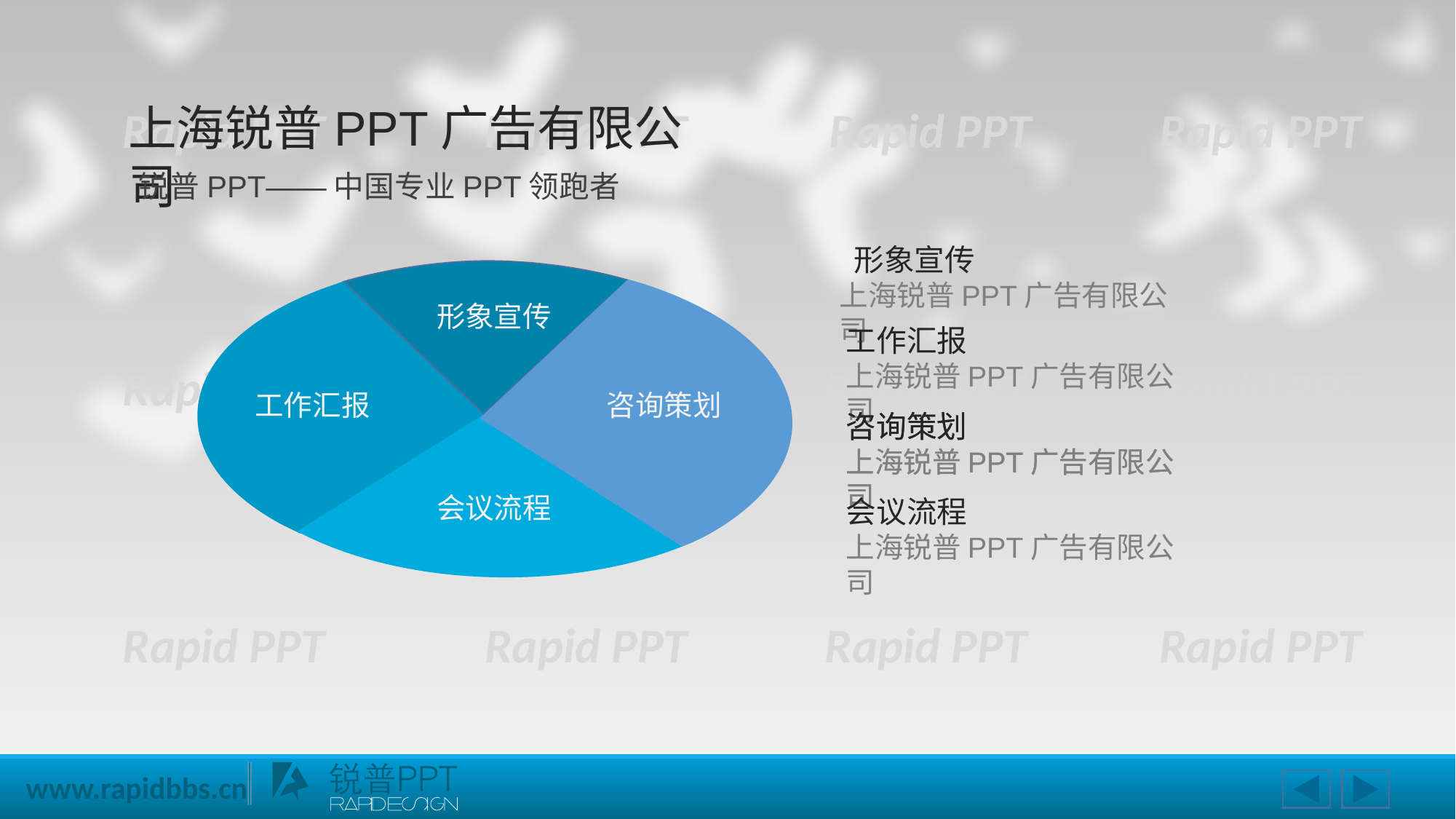

上海锐普PPT广告有限公司
Rapid PPT
Rapid PPT
Rapid PPT
Rapid PPT

锐普PPT——中国专业PPT领跑者

 形象宣传
上海锐普PPT广告有限公司

形象宣传
工作汇报
咨询策划

会议流程

工作汇报
上海锐普PPT广告有限公司

Rapid PPT
Rapid PPT
Rapid PPT
Rapid PPT
咨询策划
上海锐普PPT广告有限公司

咨询策划
上海锐普PPT广告有限公司

会议流程
上海锐普PPT广告有限公司

Rapid PPT
Rapid PPT
Rapid PPT
Rapid PPT

www.rapidbbs.cn